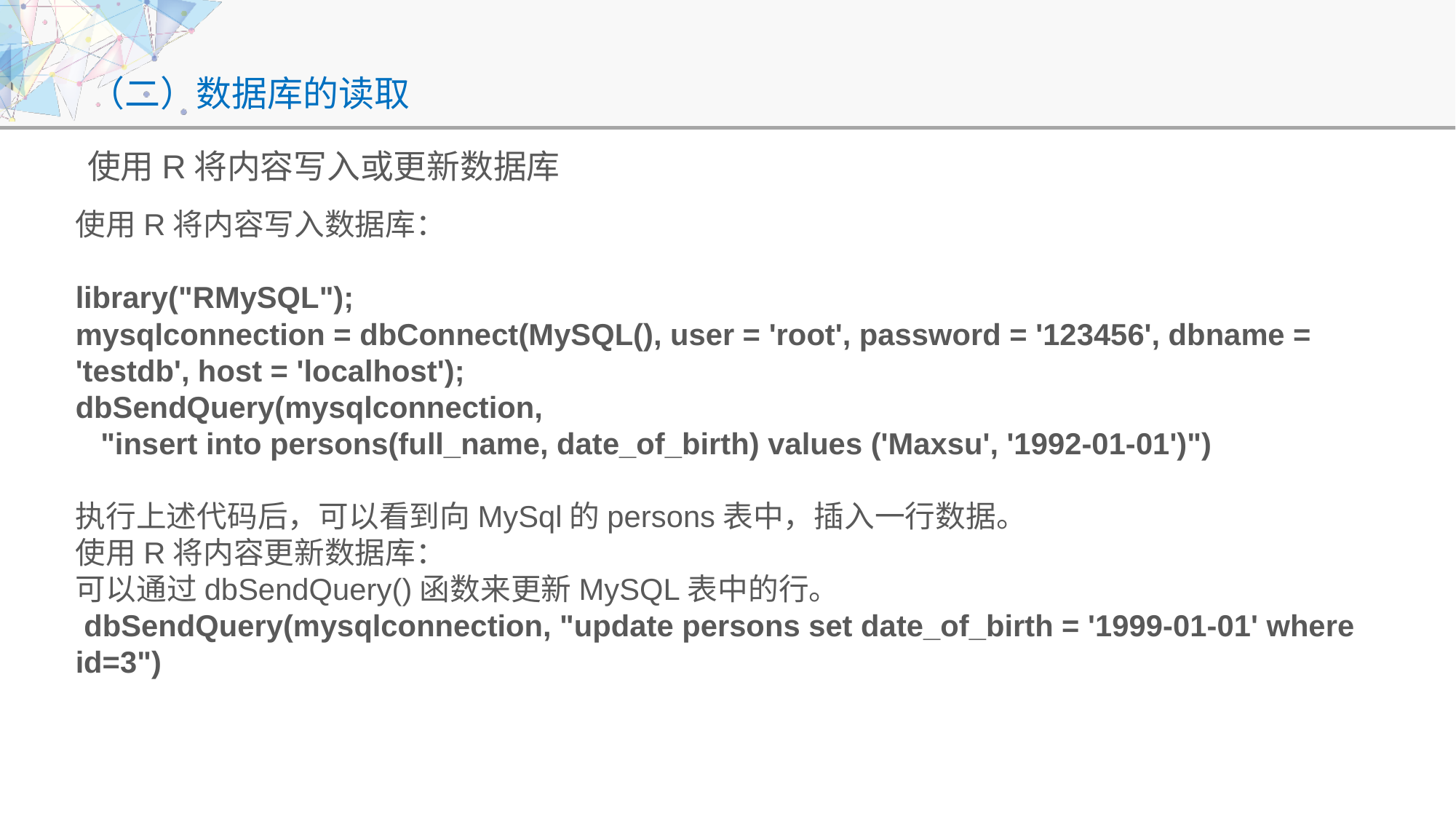

# （二）数据库的读取
使用R将内容写入或更新数据库
使用R将内容写入数据库：

library("RMySQL");
mysqlconnection = dbConnect(MySQL(), user = 'root', password = '123456', dbname = 'testdb', host = 'localhost');
dbSendQuery(mysqlconnection,
   "insert into persons(full_name, date_of_birth) values ('Maxsu', '1992-01-01')")

执行上述代码后，可以看到向MySql的persons表中，插入一行数据。
使用R将内容更新数据库：
可以通过dbSendQuery()函数来更新MySQL表中的行。
 dbSendQuery(mysqlconnection, "update persons set date_of_birth = '1999-01-01' where id=3")